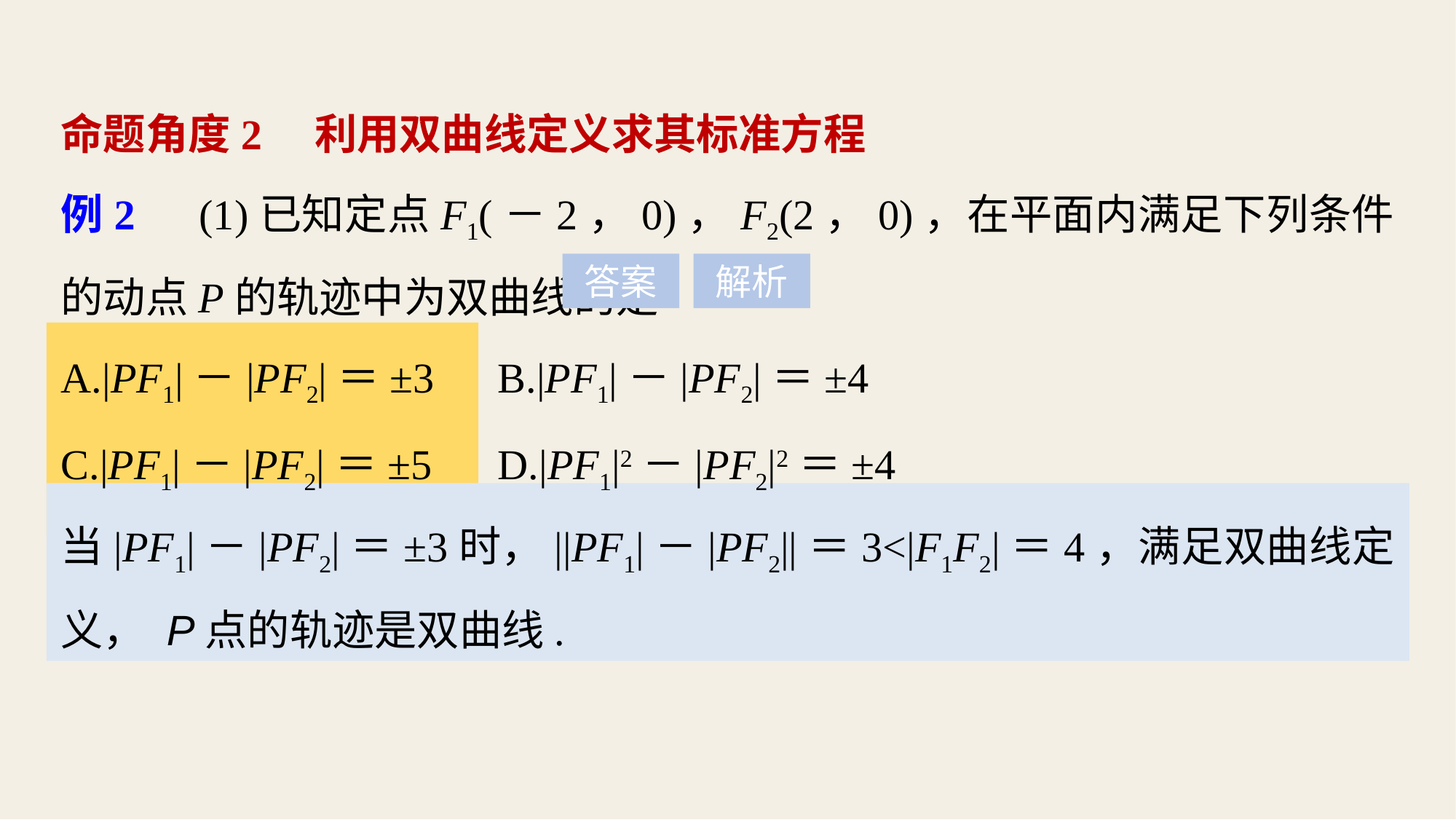

命题角度2　利用双曲线定义求其标准方程
例2　(1)已知定点F1(－2，0)，F2(2，0)，在平面内满足下列条件的动点P的轨迹中为双曲线的是
A.|PF1|－|PF2|＝±3	B.|PF1|－|PF2|＝±4
C.|PF1|－|PF2|＝±5	D.|PF1|2－|PF2|2＝±4
答案
解析

当|PF1|－|PF2|＝±3时，||PF1|－|PF2||＝3<|F1F2|＝4，满足双曲线定义， P点的轨迹是双曲线.